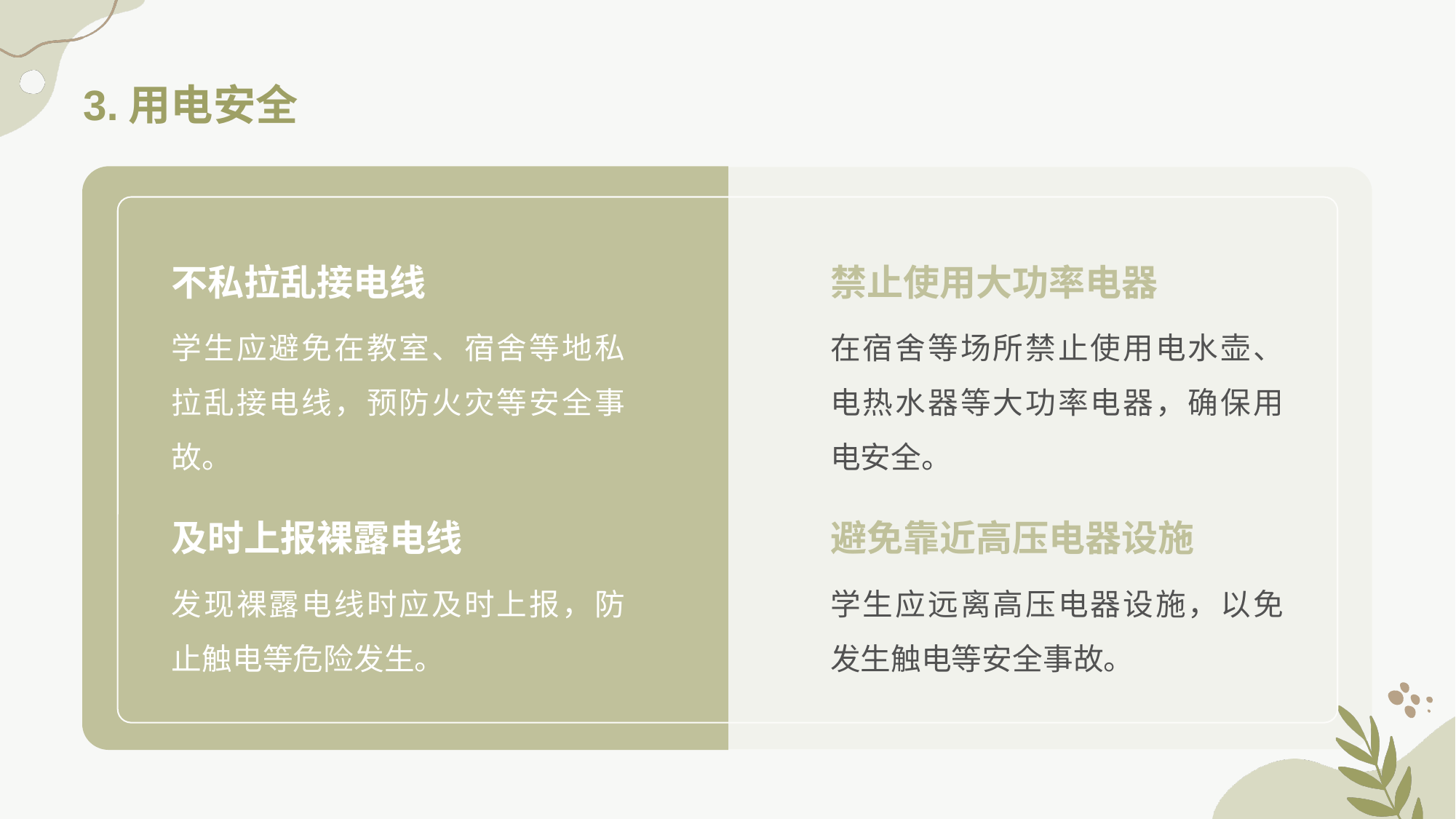

# 3.用电安全

不私拉乱接电线
禁止使用大功率电器
学生应避免在教室、宿舍等地私拉乱接电线，预防火灾等安全事故。
在宿舍等场所禁止使用电水壶、电热水器等大功率电器，确保用电安全。
及时上报裸露电线
避免靠近高压电器设施
发现裸露电线时应及时上报，防止触电等危险发生。
学生应远离高压电器设施，以免发生触电等安全事故。